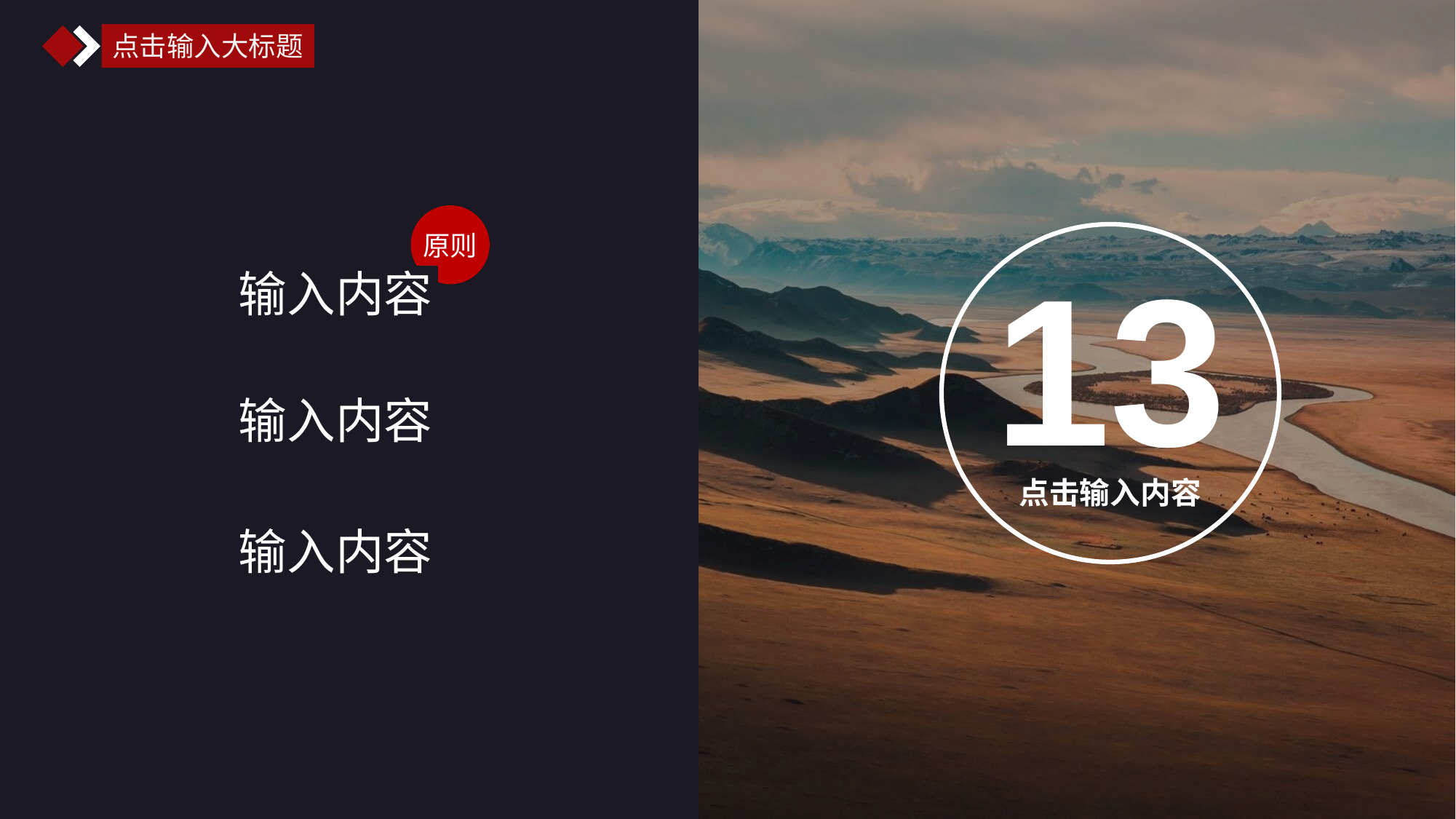

点击输入大标题

原则

13
输入内容
输入内容
输入内容
点击输入内容